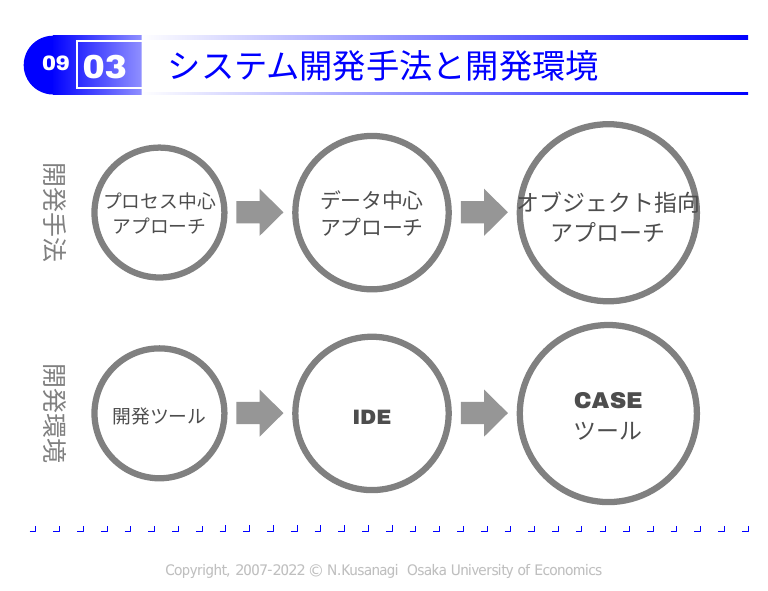

# 03   システム開発手法と開発環境
オブジェクト指向
アプローチ
データ中心
アプローチ
プロセス中心
アプローチ
開発手法

CASE
ツール
IDE
開発ツール
開発環境